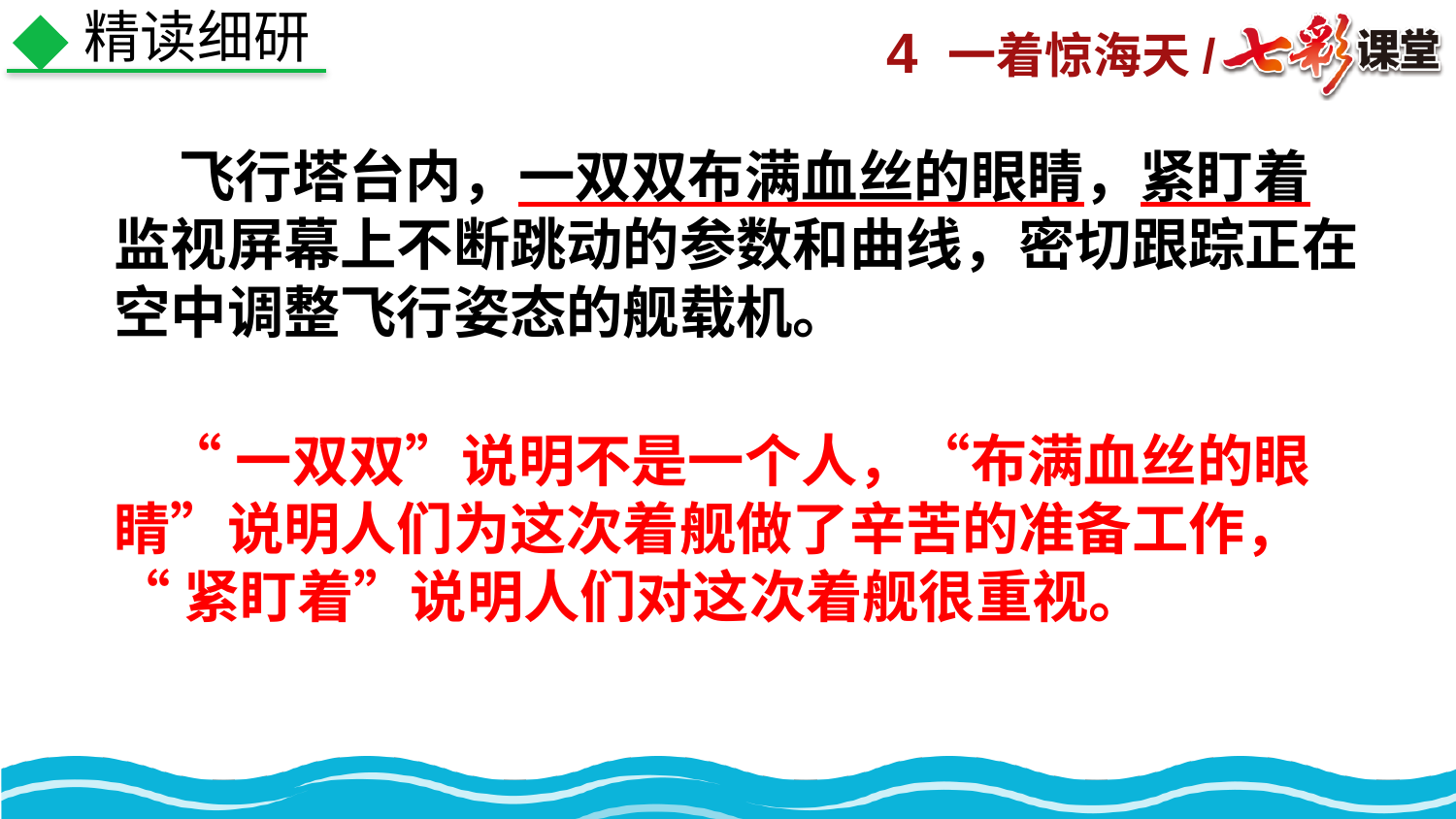

精读细研

    飞行塔台内，一双双布满血丝的眼睛，紧盯着监视屏幕上不断跳动的参数和曲线，密切跟踪正在空中调整飞行姿态的舰载机。
    “一双双”说明不是一个人，“布满血丝的眼睛”说明人们为这次着舰做了辛苦的准备工作，
“紧盯着”说明人们对这次着舰很重视。